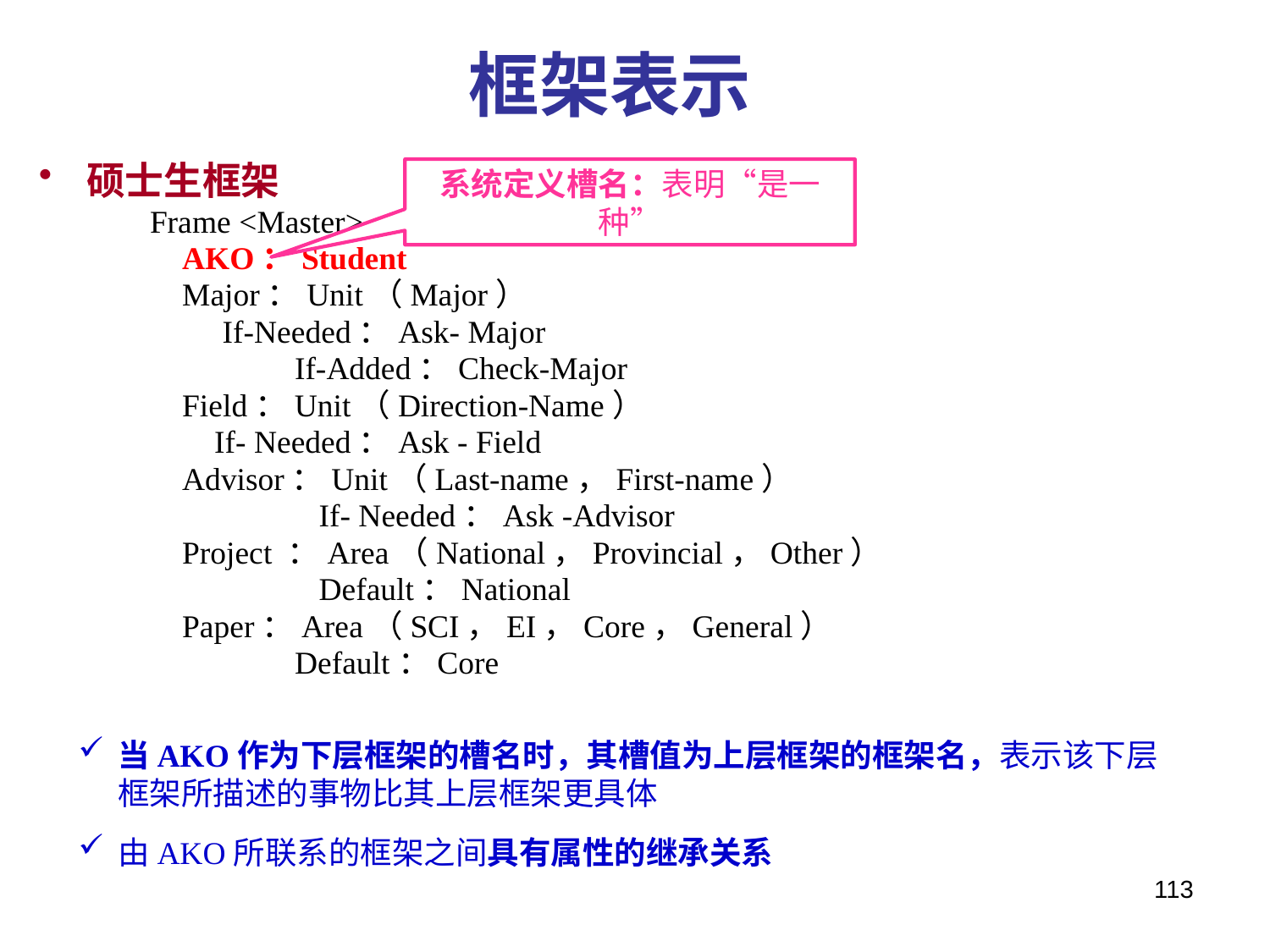

# 框架表示
硕士生框架
Frame <Master>
    AKO：Student
    Major：Unit（Major）
         If-Needed：Ask- Major
                  If-Added：Check-Major
    Field：Unit（Direction-Name）
        If- Needed：Ask - Field
    Advisor：Unit（Last-name，First-name）
                     If- Needed：Ask -Advisor
    Project ：Area（National，Provincial，Other）
                     Default：National
    Paper：Area（SCI，EI，Core，General）
                  Default：Core
系统定义槽名：表明“是一种”
当AKO作为下层框架的槽名时，其槽值为上层框架的框架名，表示该下层框架所描述的事物比其上层框架更具体
由AKO所联系的框架之间具有属性的继承关系
113